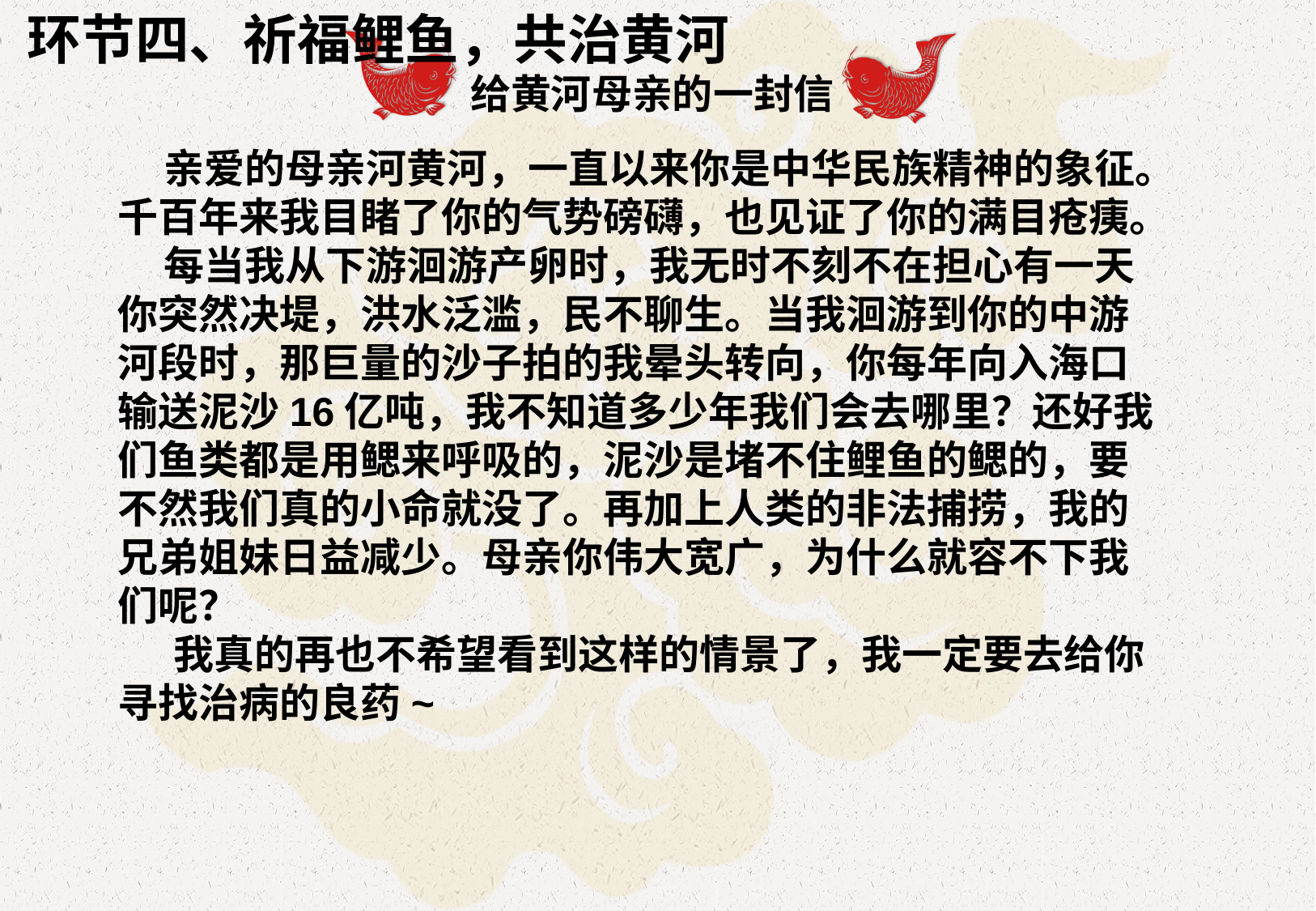

环节四、祈福鲤鱼，共治黄河
给黄河母亲的一封信
    亲爱的母亲河黄河，一直以来你是中华民族精神的象征。千百年来我目睹了你的气势磅礴，也见证了你的满目疮痍。
    每当我从下游洄游产卵时，我无时不刻不在担心有一天你突然决堤，洪水泛滥，民不聊生。当我洄游到你的中游河段时，那巨量的沙子拍的我晕头转向，你每年向入海口输送泥沙16亿吨，我不知道多少年我们会去哪里？还好我们鱼类都是用鳃来呼吸的，泥沙是堵不住鲤鱼的鳃的，要不然我们真的小命就没了。再加上人类的非法捕捞，我的兄弟姐妹日益减少。母亲你伟大宽广，为什么就容不下我们呢？
     我真的再也不希望看到这样的情景了，我一定要去给你寻找治病的良药~